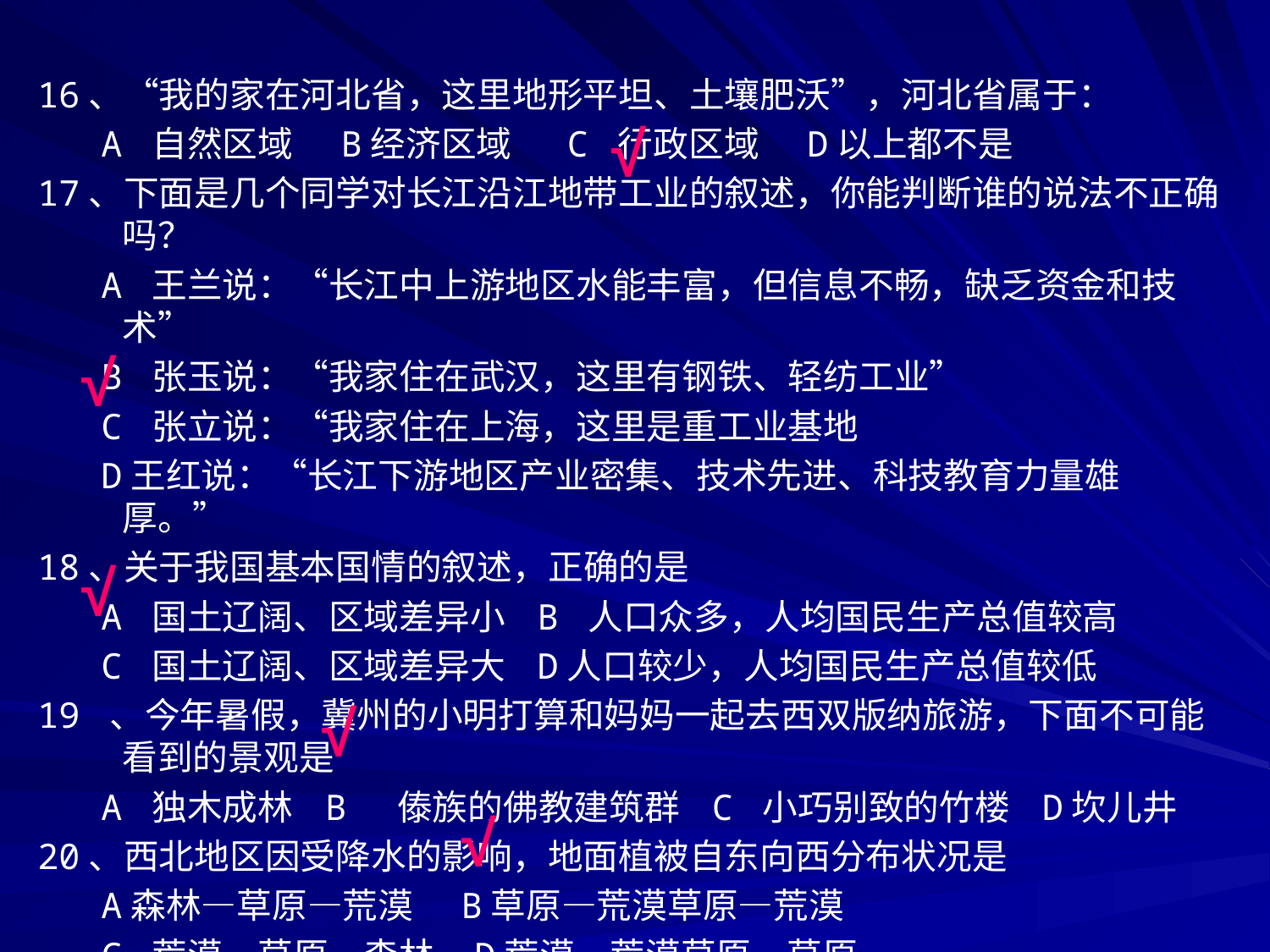

16、“我的家在河北省，这里地形平坦、土壤肥沃”，河北省属于：
   A 自然区域     B经济区域      C 行政区域     D以上都不是
17、下面是几个同学对长江沿江地带工业的叙述，你能判断谁的说法不正确吗？
   A 王兰说：“长江中上游地区水能丰富，但信息不畅，缺乏资金和技术”
   B 张玉说：“我家住在武汉，这里有钢铁、轻纺工业”
   C 张立说：“我家住在上海，这里是重工业基地
   D王红说：“长江下游地区产业密集、技术先进、科技教育力量雄厚。”
18、关于我国基本国情的叙述，正确的是
   A 国土辽阔、区域差异小   B 人口众多，人均国民生产总值较高
   C 国土辽阔、区域差异大   D人口较少，人均国民生产总值较低
19 、今年暑假，冀州的小明打算和妈妈一起去西双版纳旅游，下面不可能看到的景观是
   A 独木成林   B  傣族的佛教建筑群   C 小巧别致的竹楼   D坎儿井
20、西北地区因受降水的影响，地面植被自东向西分布状况是
   A森林—草原—荒漠     B草原—荒漠草原—荒漠
   C 荒漠—草原—森林    D荒漠—荒漠草原—草原
√
√
√
√
√